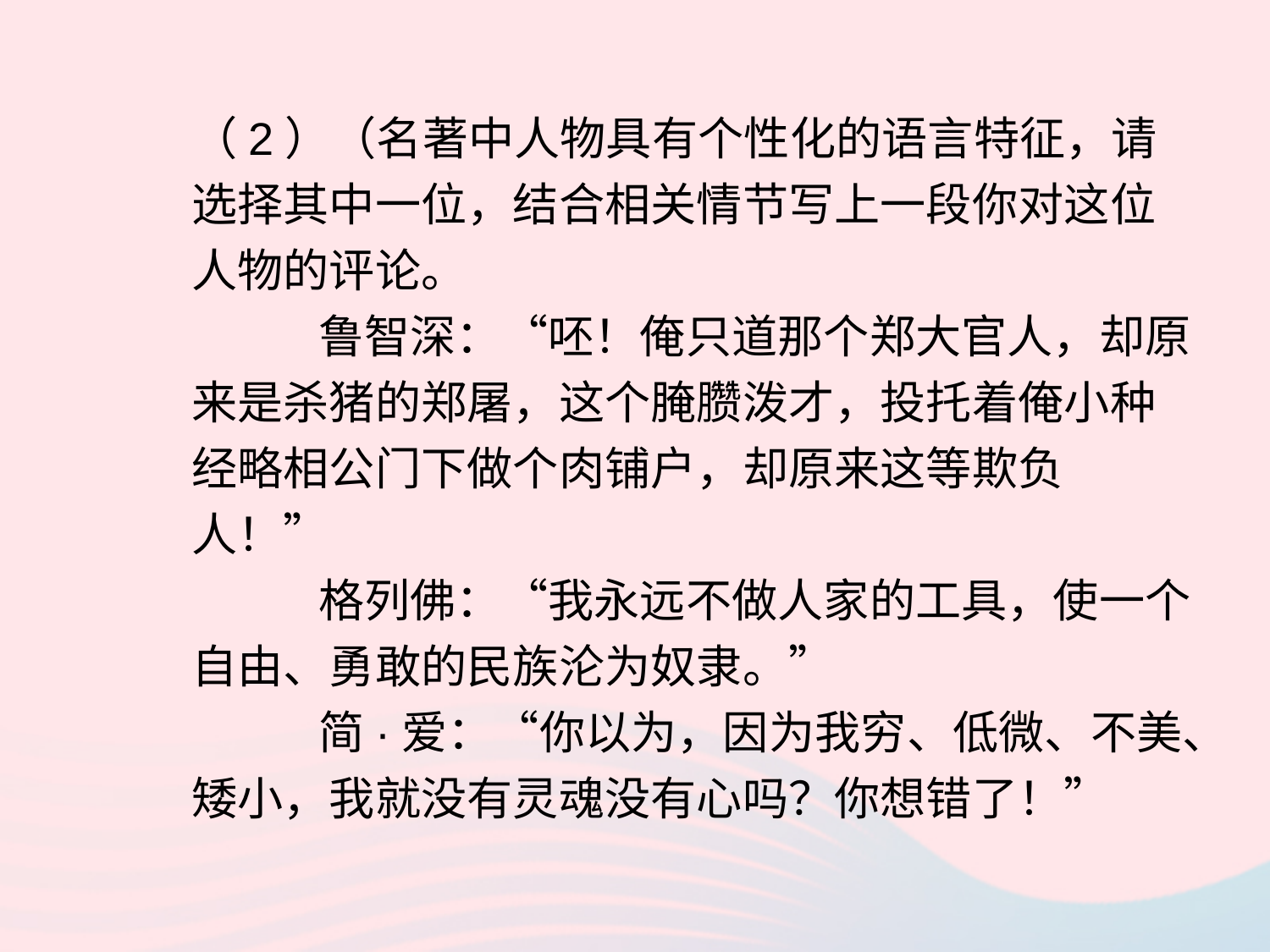

（2）（名著中人物具有个性化的语言特征，请选择其中一位，结合相关情节写上一段你对这位人物的评论。
	鲁智深：“呸！俺只道那个郑大官人，却原来是杀猪的郑屠，这个腌臜泼才，投托着俺小种经略相公门下做个肉铺户，却原来这等欺负人！”
	格列佛：“我永远不做人家的工具，使一个自由、勇敢的民族沦为奴隶。”
	简·爱：“你以为，因为我穷、低微、不美、矮小，我就没有灵魂没有心吗？你想错了！”